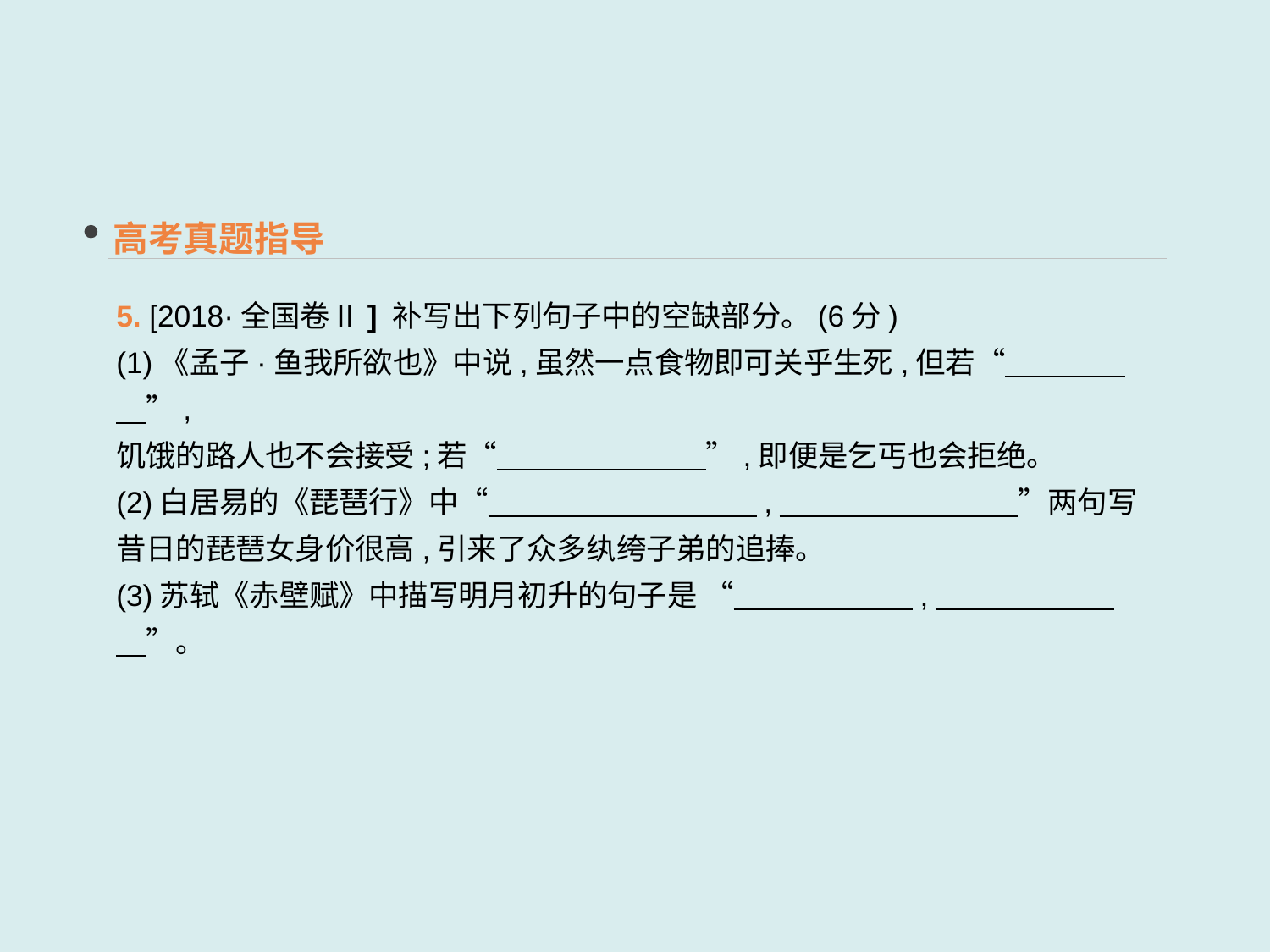

高考真题指导

5. [2018·全国卷Ⅱ] 补写出下列句子中的空缺部分。(6分)
(1)《孟子·鱼我所欲也》中说,虽然一点食物即可关乎生死,但若“　　　　　”,
饥饿的路人也不会接受;若“　　　　　　　”,即便是乞丐也会拒绝。
(2)白居易的《琵琶行》中“　　　　　　　　　,　　　　　　　　”两句写昔日的琵琶女身价很高,引来了众多纨绔子弟的追捧。
(3)苏轼《赤壁赋》中描写明月初升的句子是 “　　　　　　,　　　　　　　”。